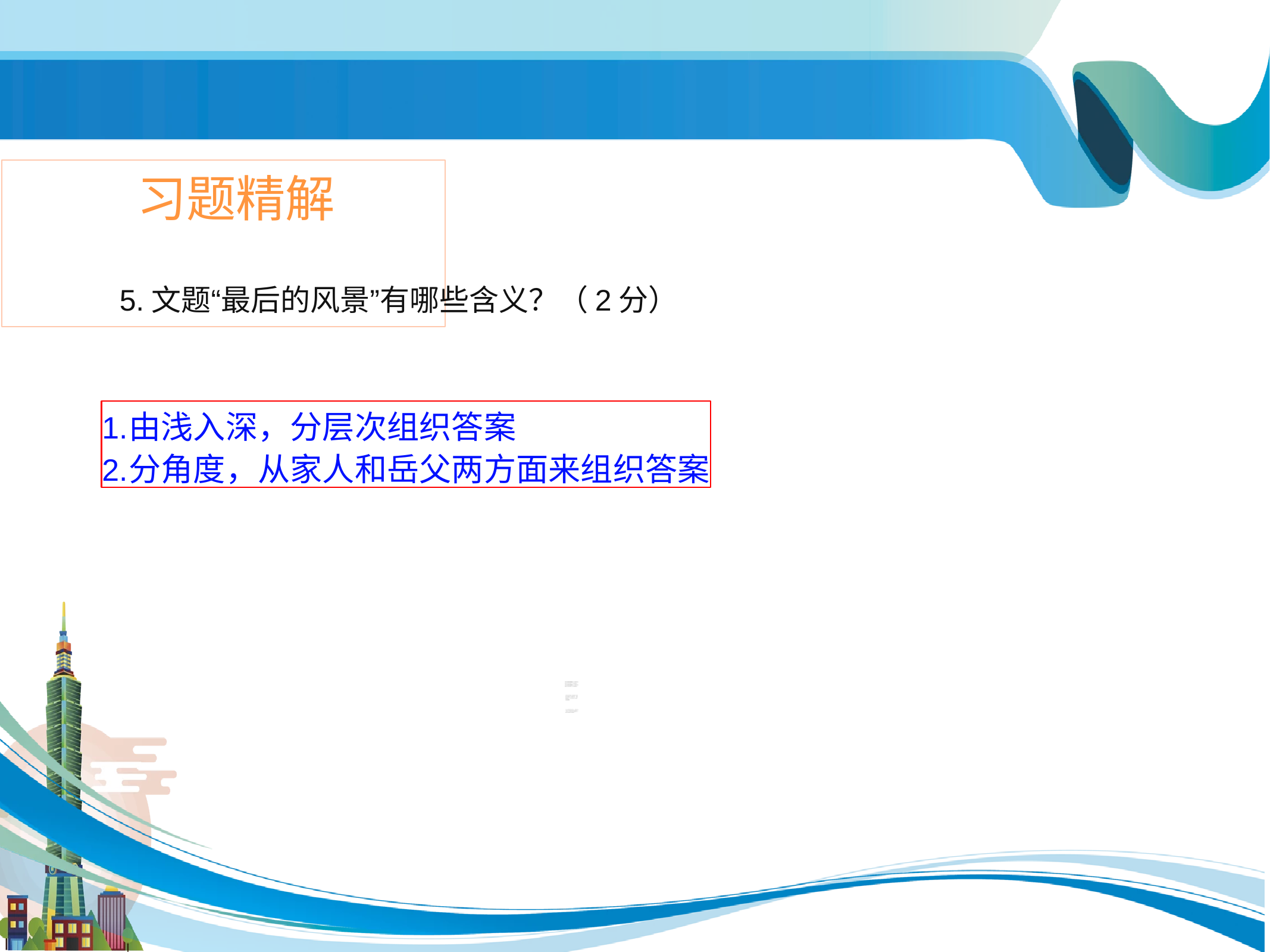

# 习题精解
5.文题“最后的风景”有哪些含义？（2分）

由浅入深，分层次组织答案
分角度，从家人和岳父两方面来组织答案